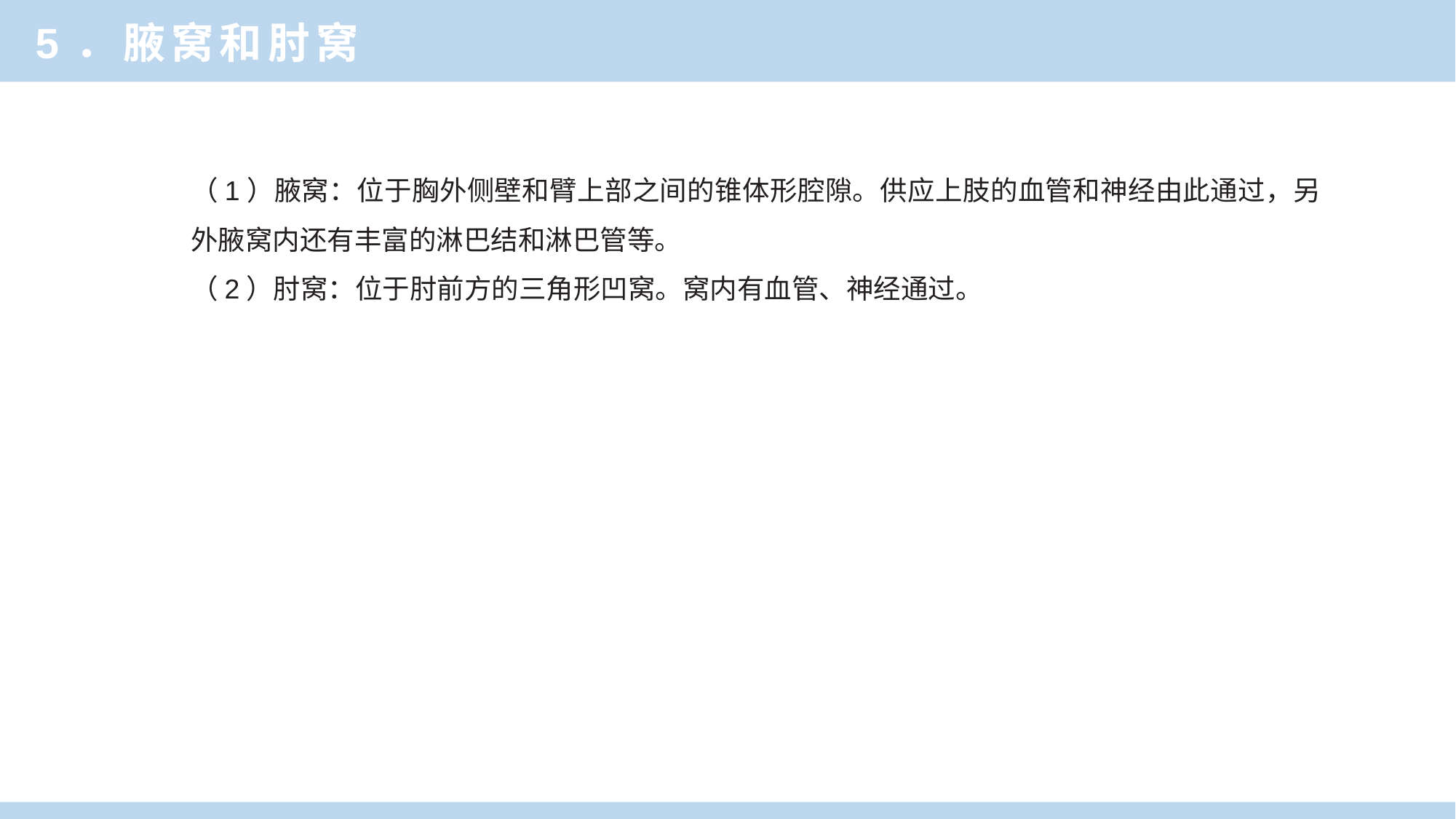

5．腋窝和肘窝

（1）腋窝：位于胸外侧壁和臂上部之间的锥体形腔隙。供应上肢的血管和神经由此通过，另外腋窝内还有丰富的淋巴结和淋巴管等。
（2）肘窝：位于肘前方的三角形凹窝。窝内有血管、神经通过。